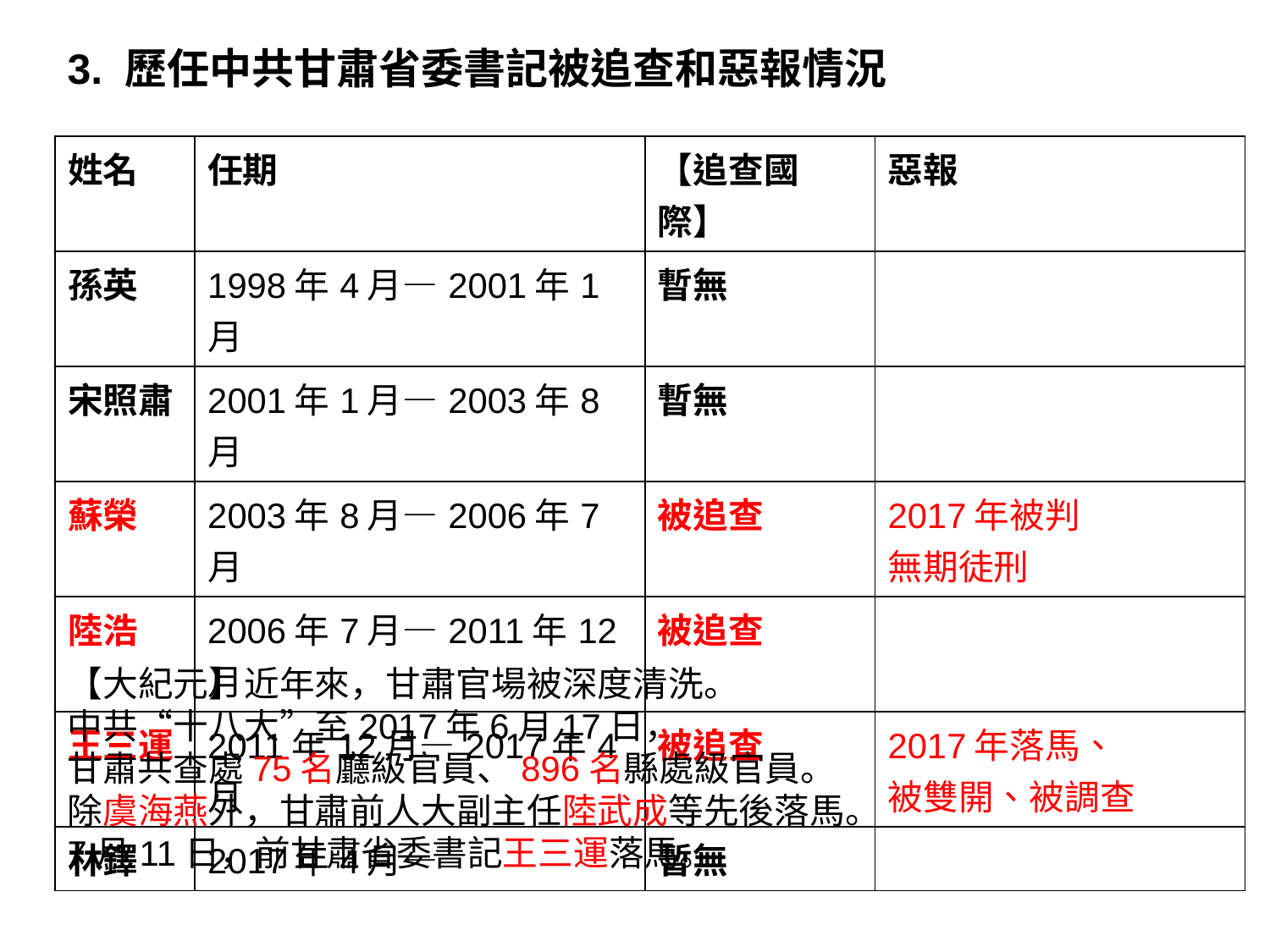

3. 歷任中共甘肅省委書記被追查和惡報情況
| 姓名 | 任期 | 【追查國際】 | 惡報 |
| --- | --- | --- | --- |
| 孫英 | 1998年4月—2001年1月 | 暫無 |  |
| 宋照肅 | 2001年1月—2003年8月 | 暫無 |  |
| 蘇榮 | 2003年8月—2006年7月 | 被追查 | 2017年被判 無期徒刑 |
| 陸浩 | 2006年7月—2011年12月 | 被追查 |  |
| 王三運 | 2011年12月—2017年4月 | 被追查 | 2017年落馬、 被雙開、被調查 |
| 林鐸 | 2017年4月— | 暫無 |  |
【大紀元】近年來，甘肅官場被深度清洗。
中共“十八大”至2017年6月17日，
甘肅共查處75名廳級官員、896名縣處級官員。
除虞海燕外，甘肅前人大副主任陸武成等先後落馬。
7月11日，前甘肅省委書記王三運落馬。